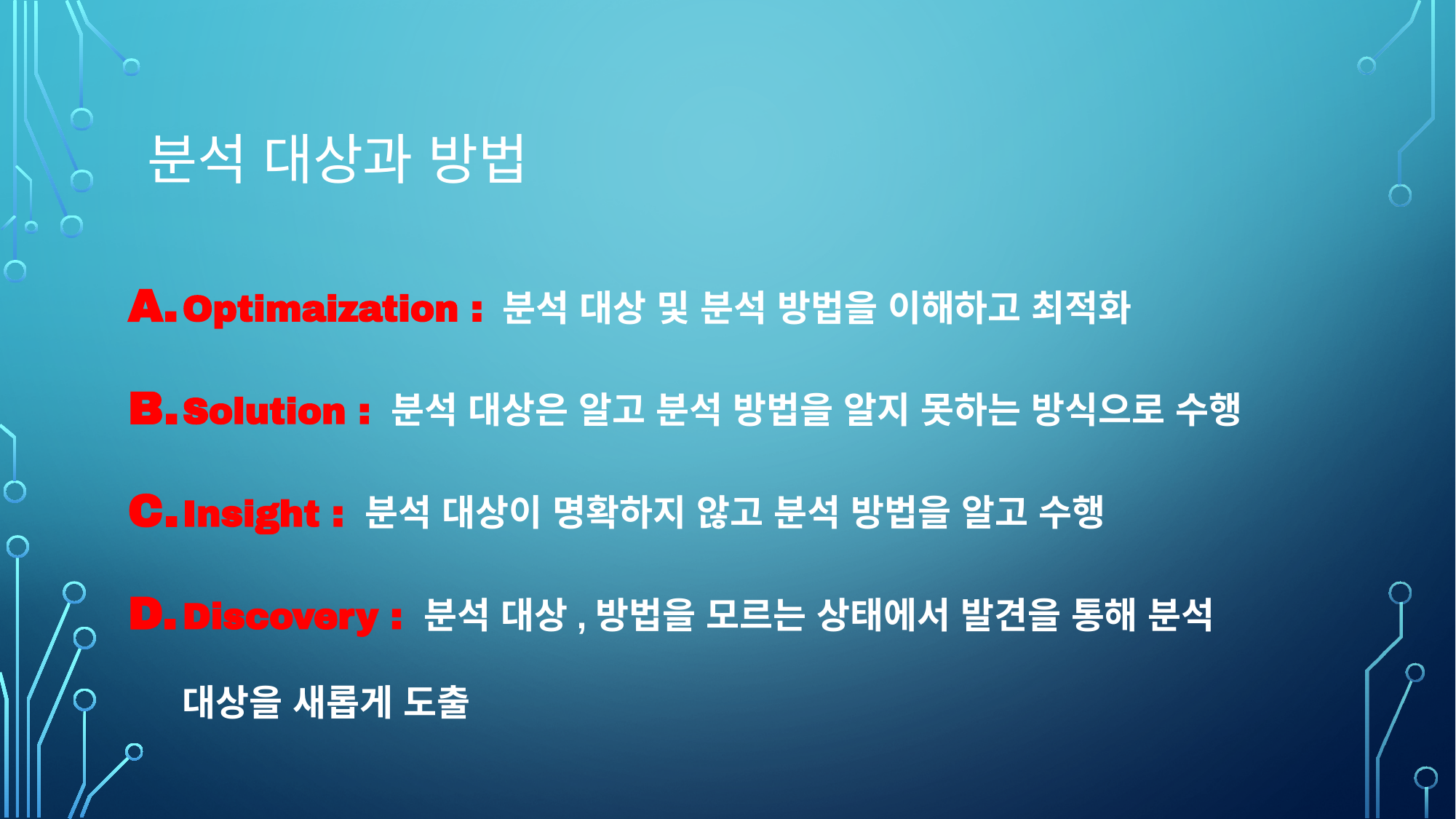

# 분석 대상과 방법
Optimaization : 분석 대상 및 분석 방법을 이해하고 최적화
Solution : 분석 대상은 알고 분석 방법을 알지 못하는 방식으로 수행
Insight : 분석 대상이 명확하지 않고 분석 방법을 알고 수행
Discovery : 분석 대상,방법을 모르는 상태에서 발견을 통해 분석 대상을 새롭게 도출